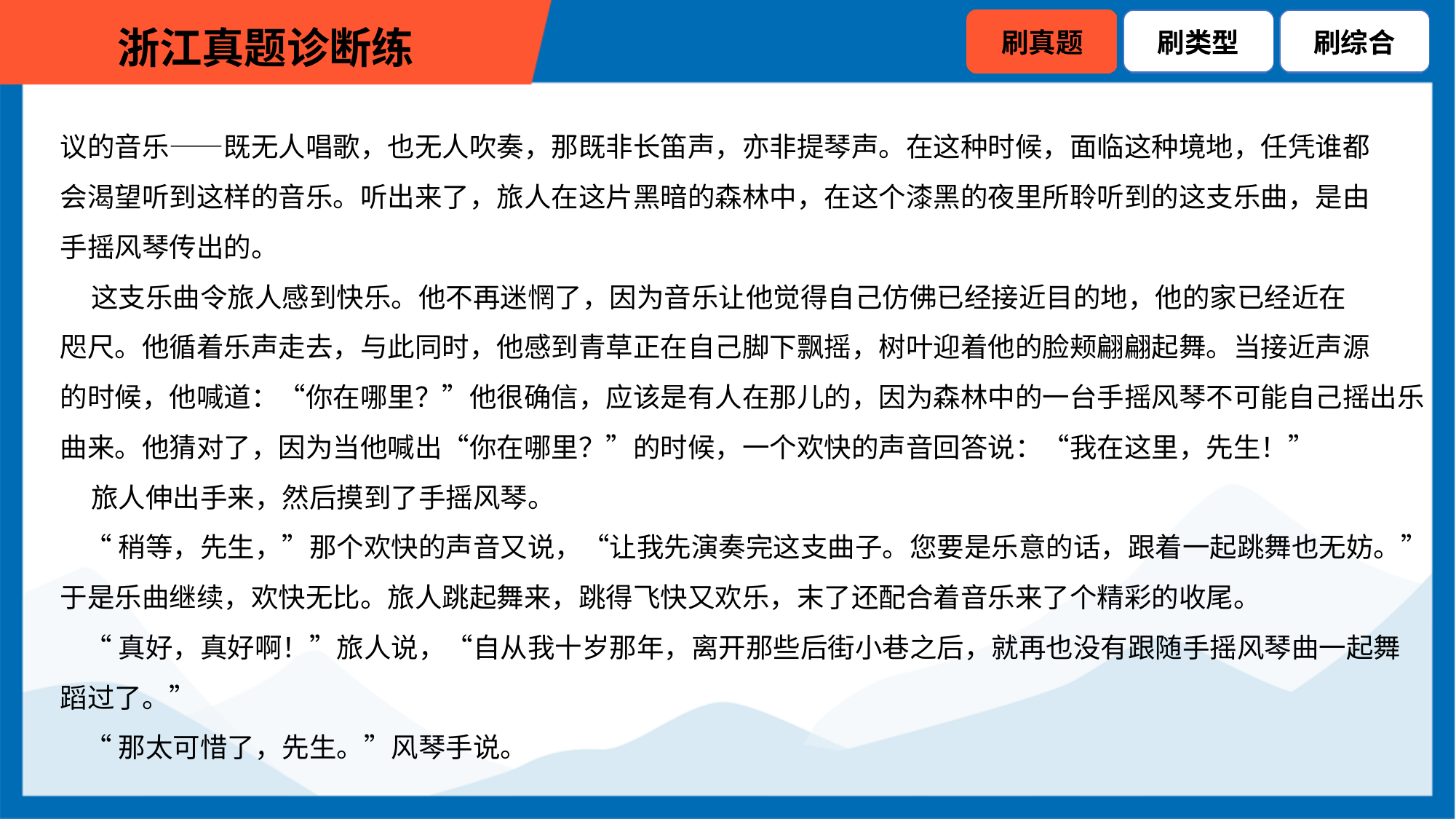

议的音乐——既无人唱歌，也无人吹奏，那既非长笛声，亦非提琴声。在这种时候，面临这种境地，任凭谁都
会渴望听到这样的音乐。听出来了，旅人在这片黑暗的森林中，在这个漆黑的夜里所聆听到的这支乐曲，是由
手摇风琴传出的。
    这支乐曲令旅人感到快乐。他不再迷惘了，因为音乐让他觉得自己仿佛已经接近目的地，他的家已经近在
咫尺。他循着乐声走去，与此同时，他感到青草正在自己脚下飘摇，树叶迎着他的脸颊翩翩起舞。当接近声源
的时候，他喊道：“你在哪里？”他很确信，应该是有人在那儿的，因为森林中的一台手摇风琴不可能自己摇出乐
曲来。他猜对了，因为当他喊出“你在哪里？”的时候，一个欢快的声音回答说：“我在这里，先生！”
    旅人伸出手来，然后摸到了手摇风琴。
    “稍等，先生，”那个欢快的声音又说，“让我先演奏完这支曲子。您要是乐意的话，跟着一起跳舞也无妨。”
于是乐曲继续，欢快无比。旅人跳起舞来，跳得飞快又欢乐，末了还配合着音乐来了个精彩的收尾。
    “真好，真好啊！”旅人说，“自从我十岁那年，离开那些后街小巷之后，就再也没有跟随手摇风琴曲一起舞
蹈过了。”
    “那太可惜了，先生。”风琴手说。